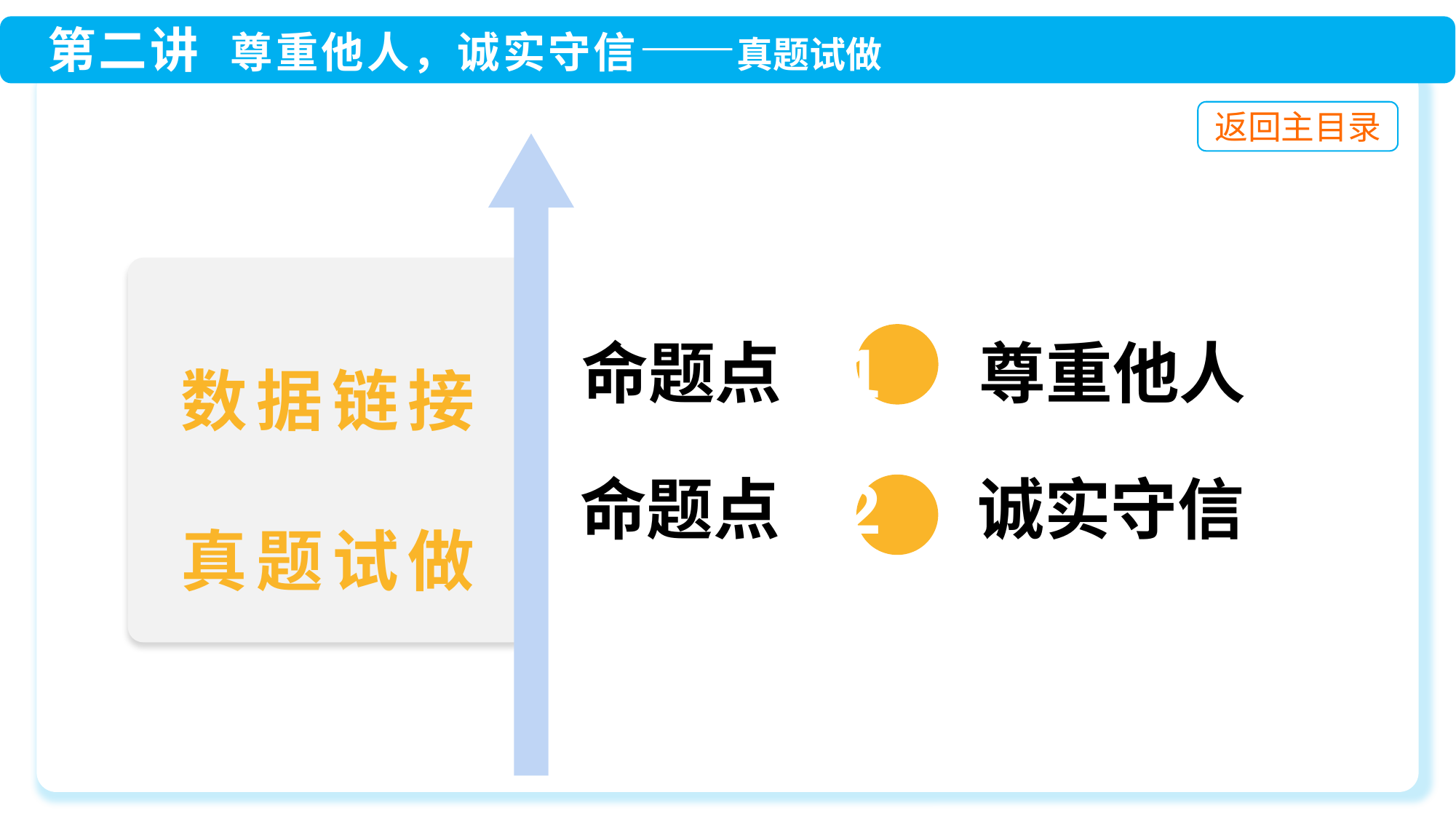

命题点   1  尊重他人
命题点   2  诚实守信
数据链接
真题试做